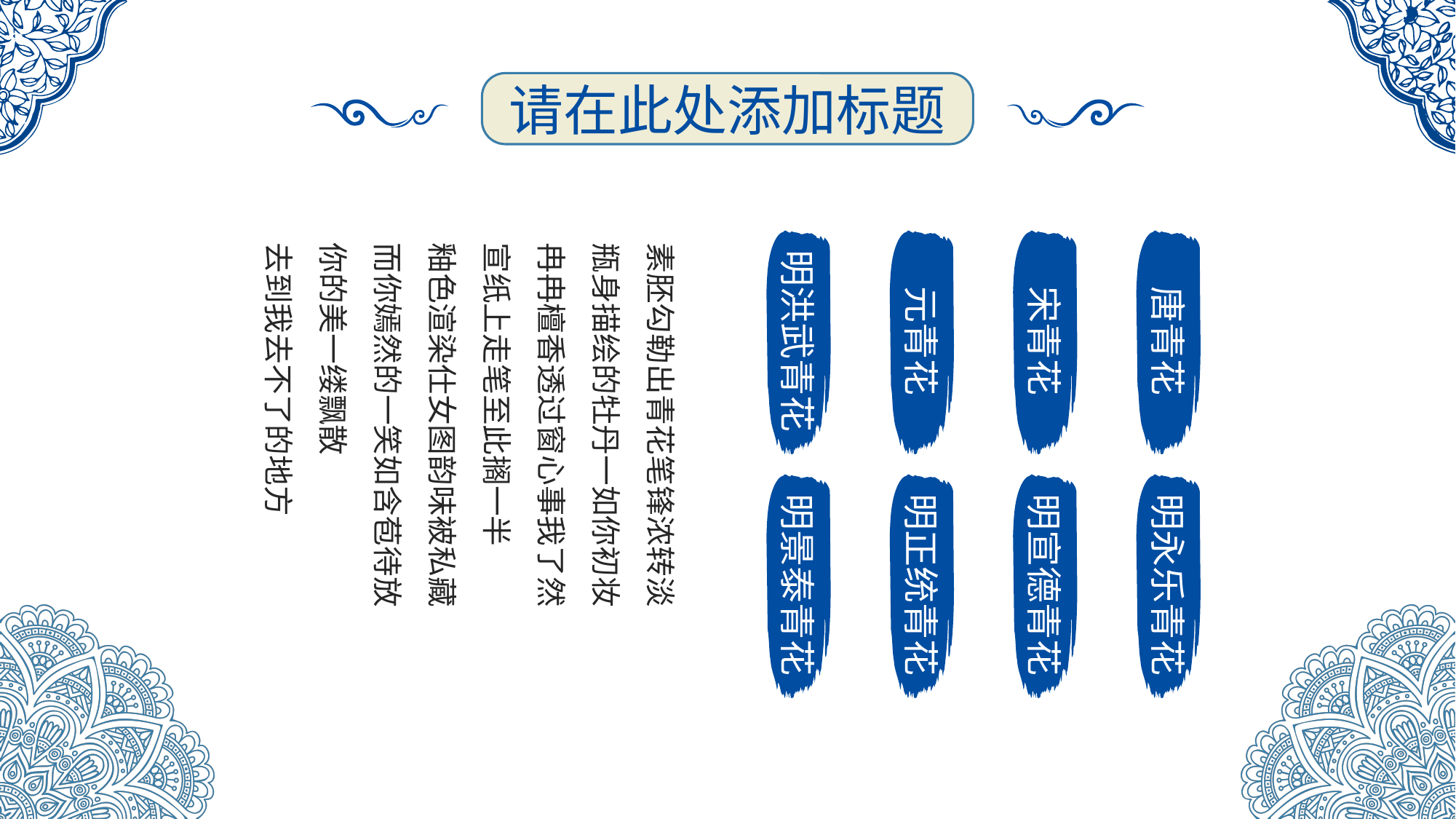

请在此处添加标题

元青花

宋青花

明洪武青花

唐青花

素胚勾勒出青花笔锋浓转淡
瓶身描绘的牡丹一如你初妆
冉冉檀香透过窗心事我了然
宣纸上走笔至此搁一半
釉色渲染仕女图韵味被私藏
而你嫣然的一笑如含苞待放
你的美一缕飘散
去到我去不了的地方
明正统青花

明宣德青花

明景泰青花

明永乐青花